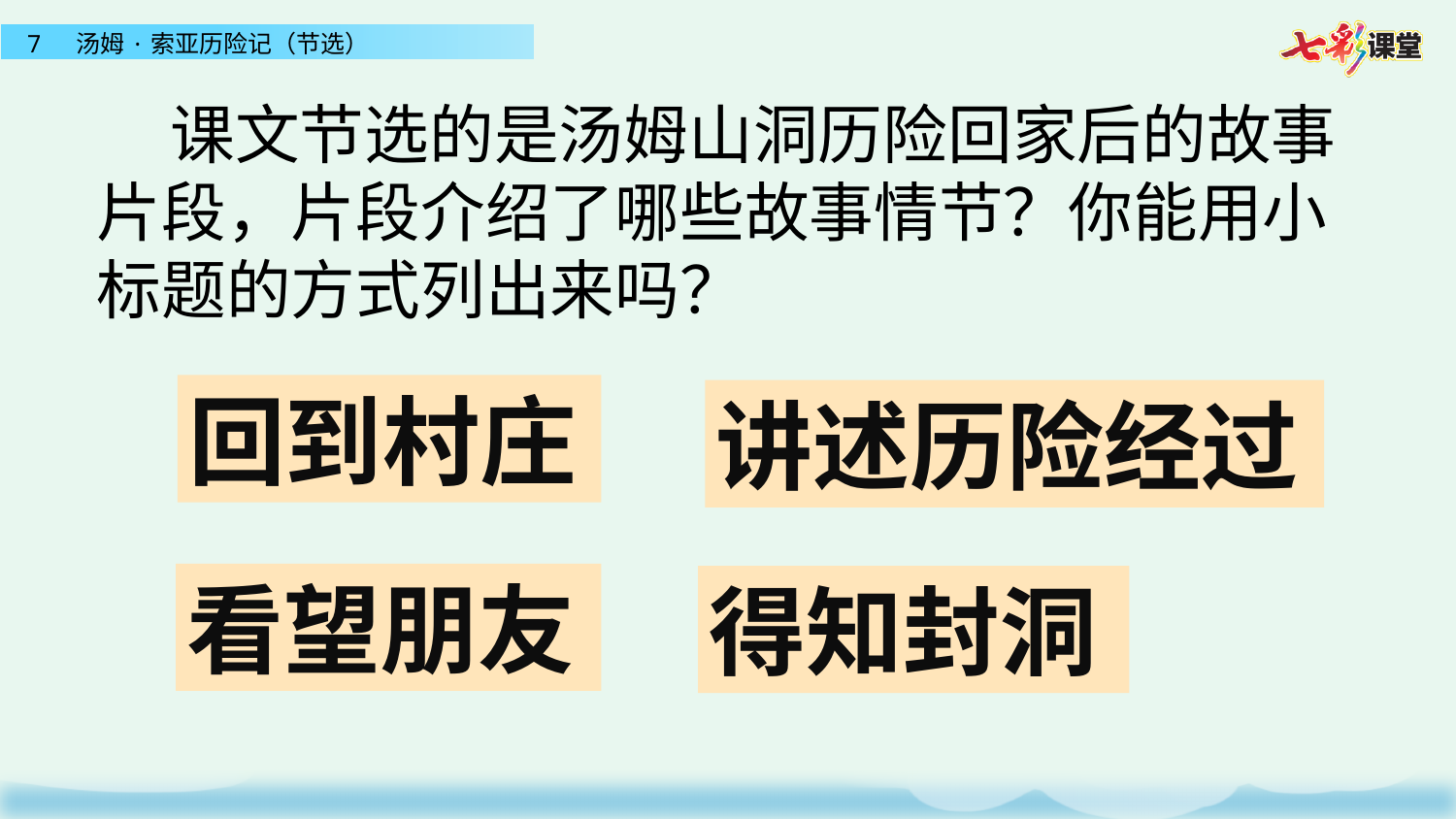

课文节选的是汤姆山洞历险回家后的故事片段，片段介绍了哪些故事情节？你能用小标题的方式列出来吗？
回到村庄
讲述历险经过
看望朋友
得知封洞